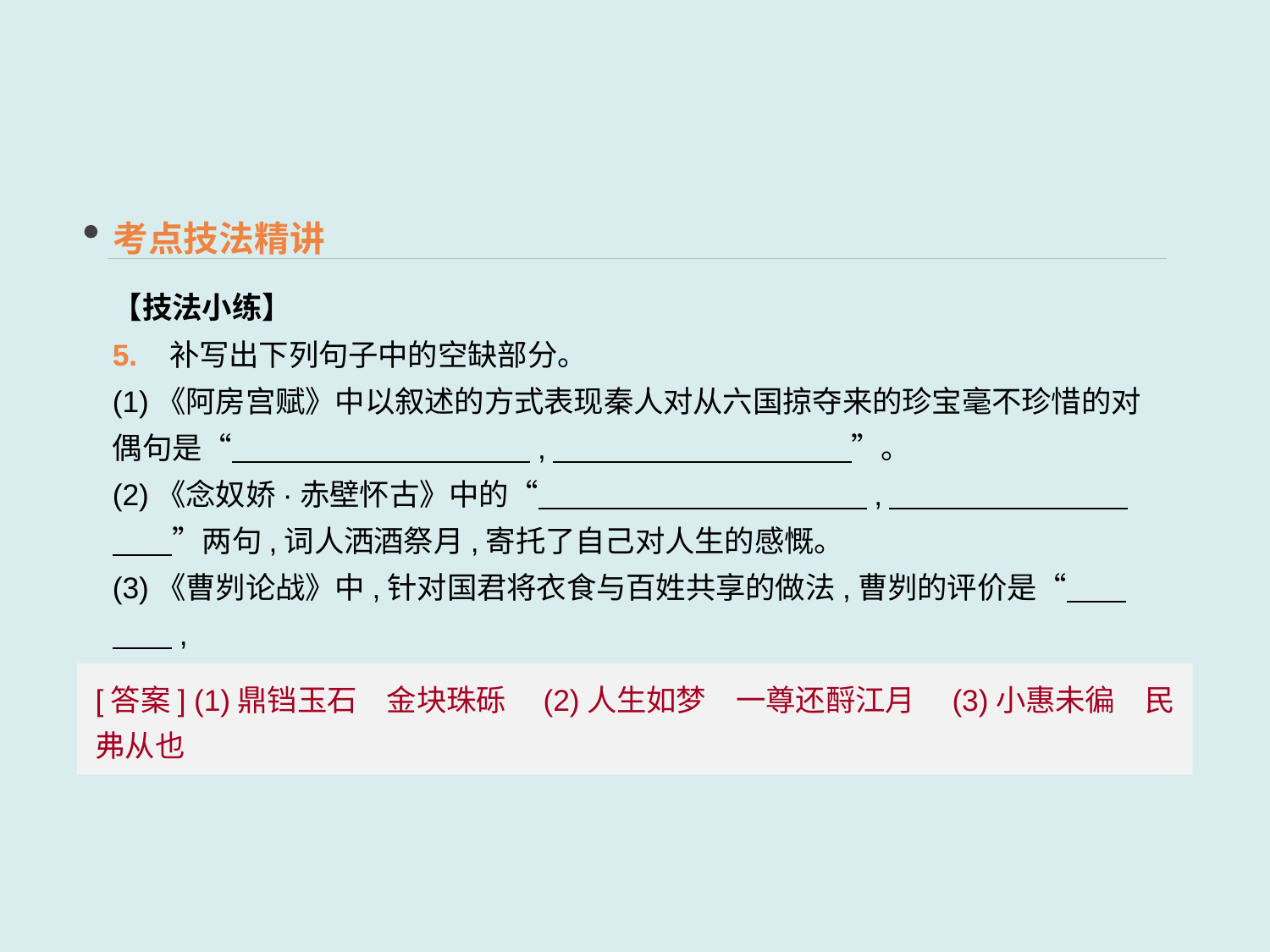

考点技法精讲

【技法小练】
5.   补写出下列句子中的空缺部分。
(1)《阿房宫赋》中以叙述的方式表现秦人对从六国掠夺来的珍宝毫不珍惜的对偶句是“　　　　　　　　　　,　　　　　　　　　　”。
(2)《念奴娇·赤壁怀古》中的“　　　　　　　　　　　,　　　　　　　　　　”两句,词人洒酒祭月,寄托了自己对人生的感慨。
(3)《曹刿论战》中,针对国君将衣食与百姓共享的做法,曹刿的评价是“　　　　,
　　　　　　　　”。

[答案] (1)鼎铛玉石　金块珠砾　(2)人生如梦　一尊还酹江月　(3)小惠未徧　民弗从也